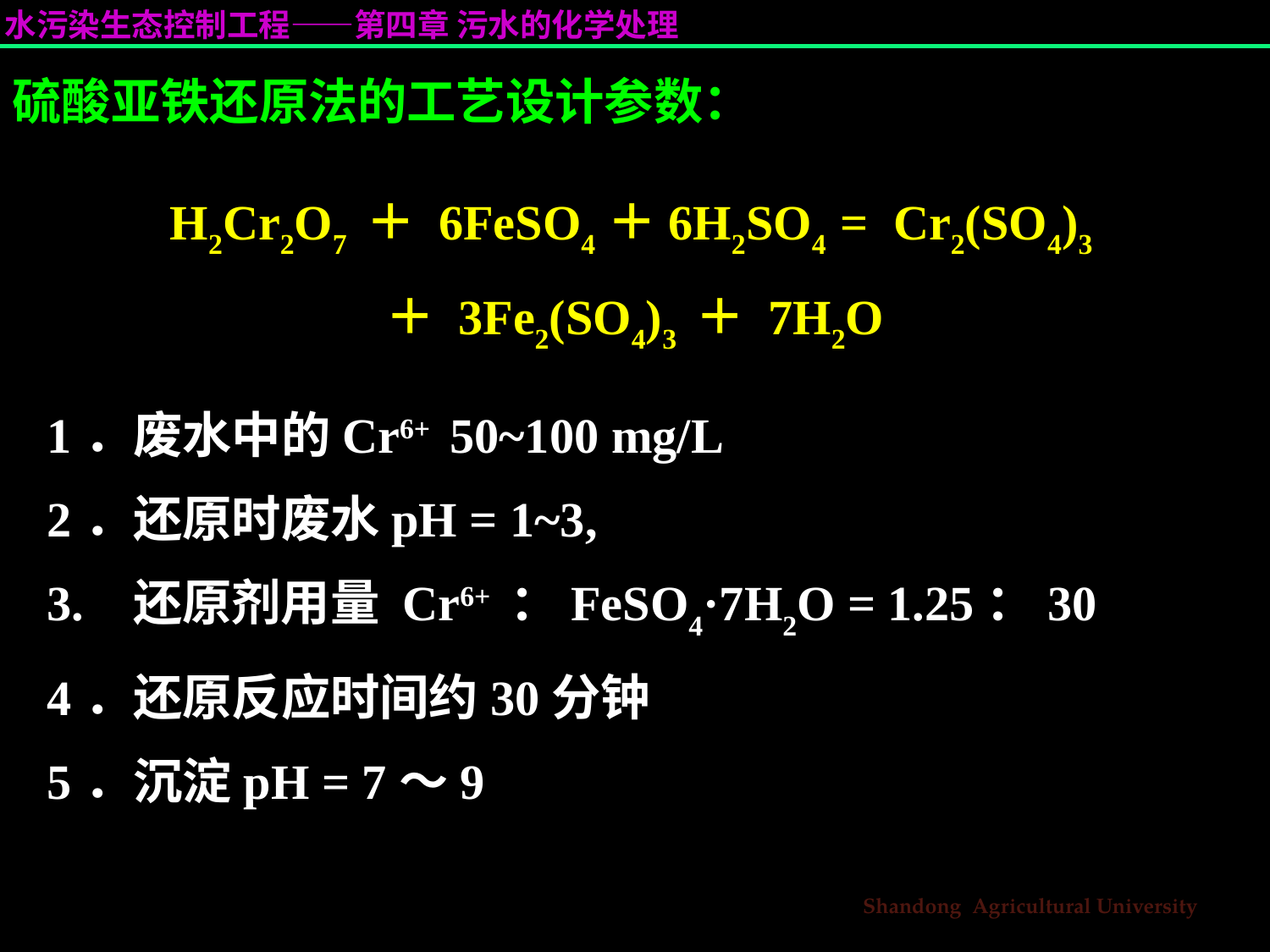

硫酸亚铁还原法的工艺设计参数：
H2Cr2O7 ＋ 6FeSO4＋6H2SO4  =  Cr2(SO4)3
＋ 3Fe2(SO4)3 ＋ 7H2O

1．废水中的Cr6+  50~100 mg/L
2．还原时废水pH = 1~3,
3.   还原剂用量 Cr6+ ：FeSO4·7H2O = 1.25：30
4．还原反应时间约30分钟
5．沉淀pH = 7～9